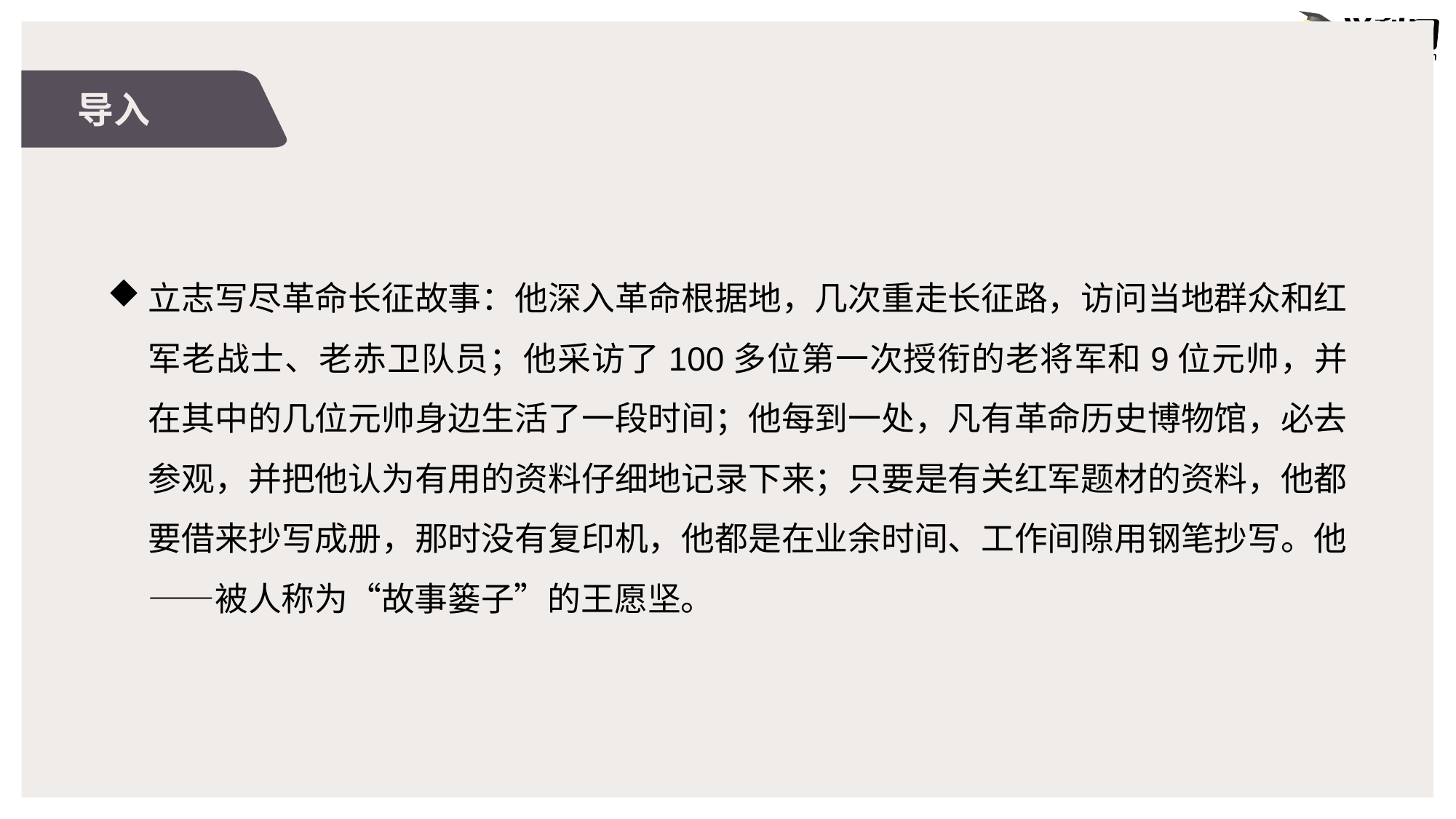

导入

立志写尽革命长征故事：他深入革命根据地，几次重走长征路，访问当地群众和红军老战士、老赤卫队员；他采访了100多位第一次授衔的老将军和9位元帅，并在其中的几位元帅身边生活了一段时间；他每到一处，凡有革命历史博物馆，必去参观，并把他认为有用的资料仔细地记录下来；只要是有关红军题材的资料，他都要借来抄写成册，那时没有复印机，他都是在业余时间、工作间隙用钢笔抄写。他——被人称为“故事篓子”的王愿坚。